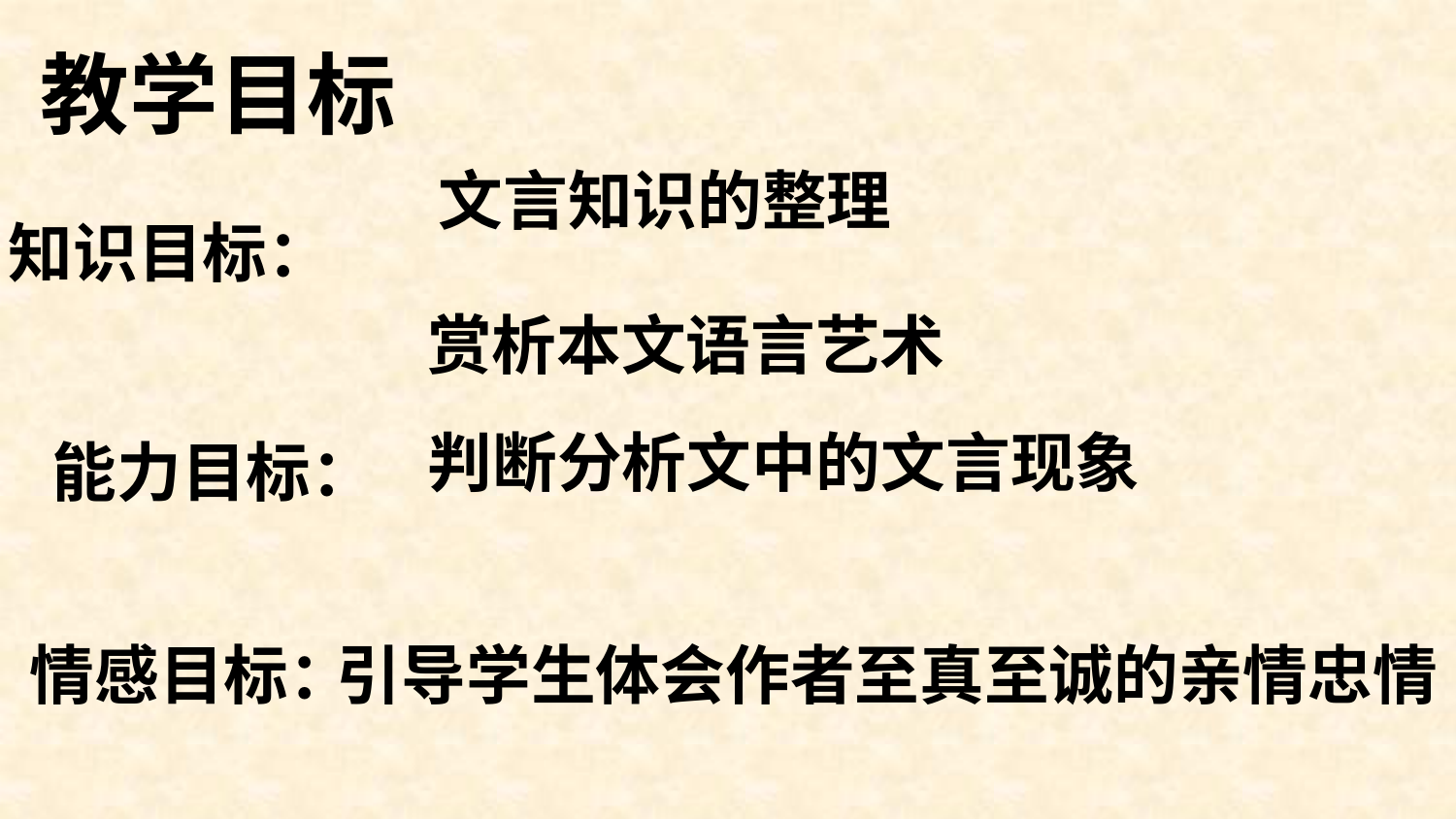

教学目标
文言知识的整理
知识目标：
赏析本文语言艺术
判断分析文中的文言现象
能力目标：
情感目标：
引导学生体会作者至真至诚的亲情忠情